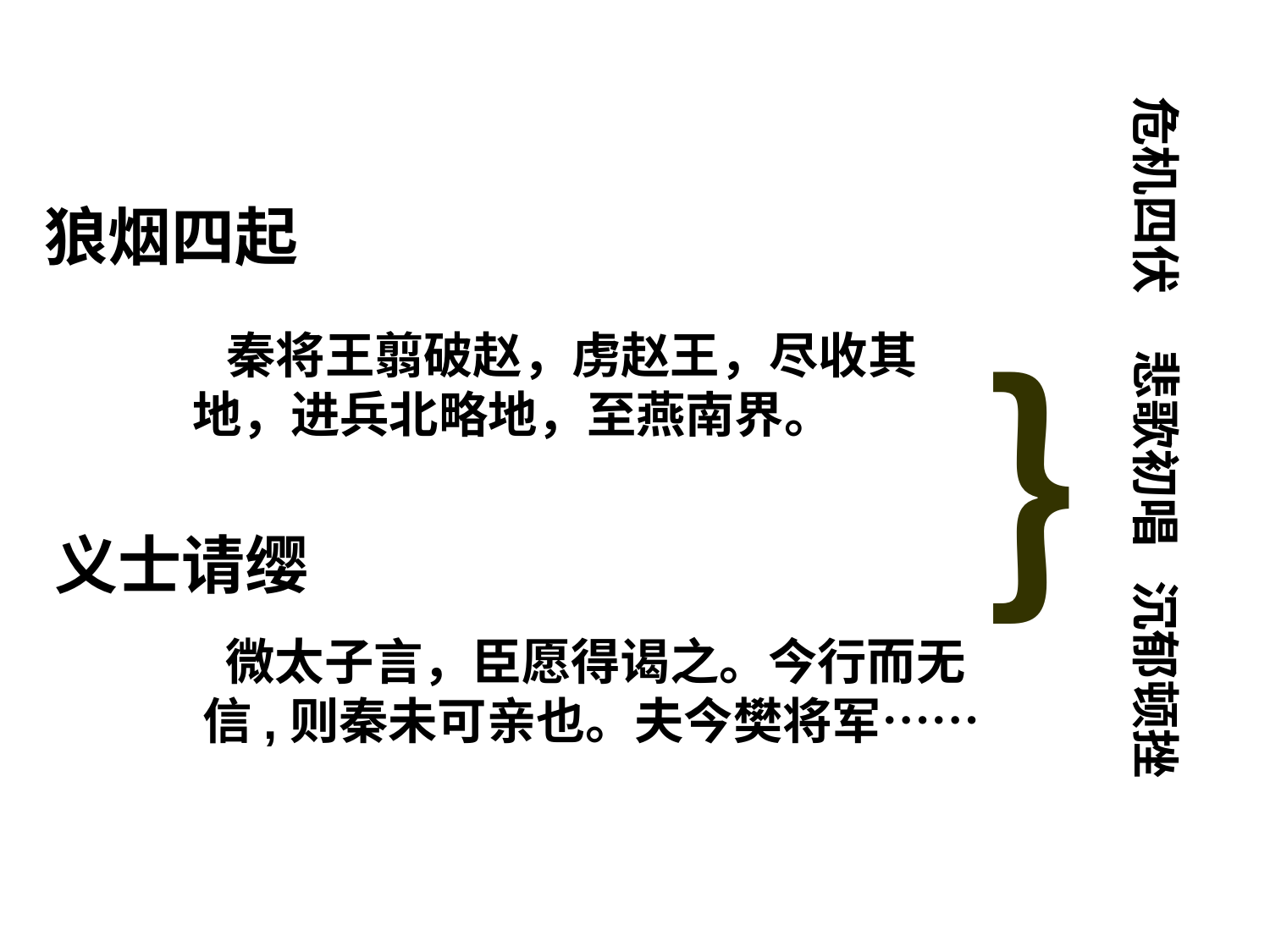

危机四伏     悲歌初唱   沉郁顿挫
狼烟四起
  秦将王翦破赵，虏赵王，尽收其地，进兵北略地，至燕南界。
｝
义士请缨
 微太子言，臣愿得谒之。今行而无信,则秦未可亲也。夫今樊将军……